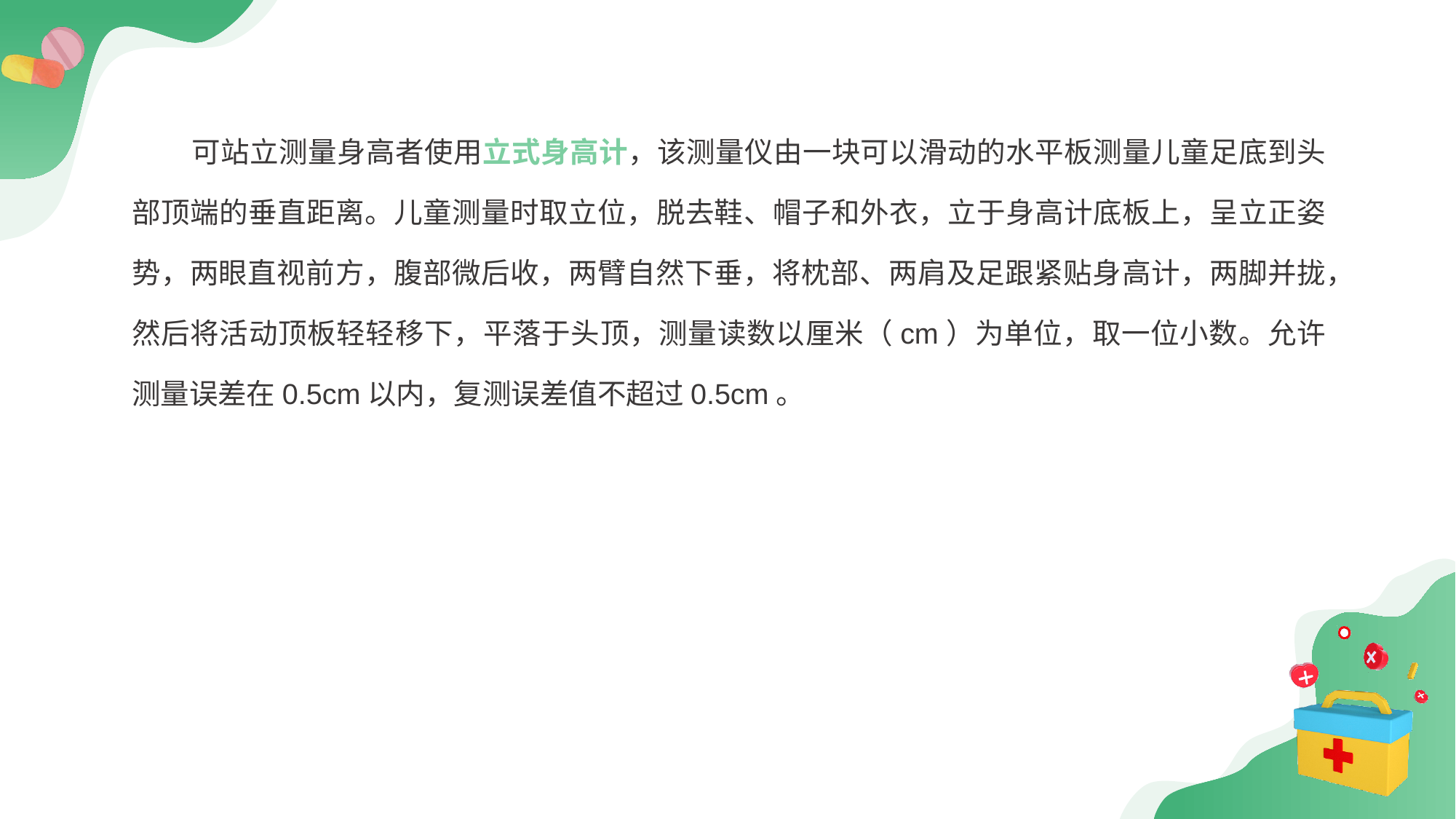

可站立测量身高者使用立式身高计，该测量仪由一块可以滑动的水平板测量儿童足底到头部顶端的垂直距离。儿童测量时取立位，脱去鞋、帽子和外衣，立于身高计底板上，呈立正姿势，两眼直视前方，腹部微后收，两臂自然下垂，将枕部、两肩及足跟紧贴身高计，两脚并拢，然后将活动顶板轻轻移下，平落于头顶，测量读数以厘米（cm）为单位，取一位小数。允许测量误差在0.5cm以内，复测误差值不超过0.5cm。